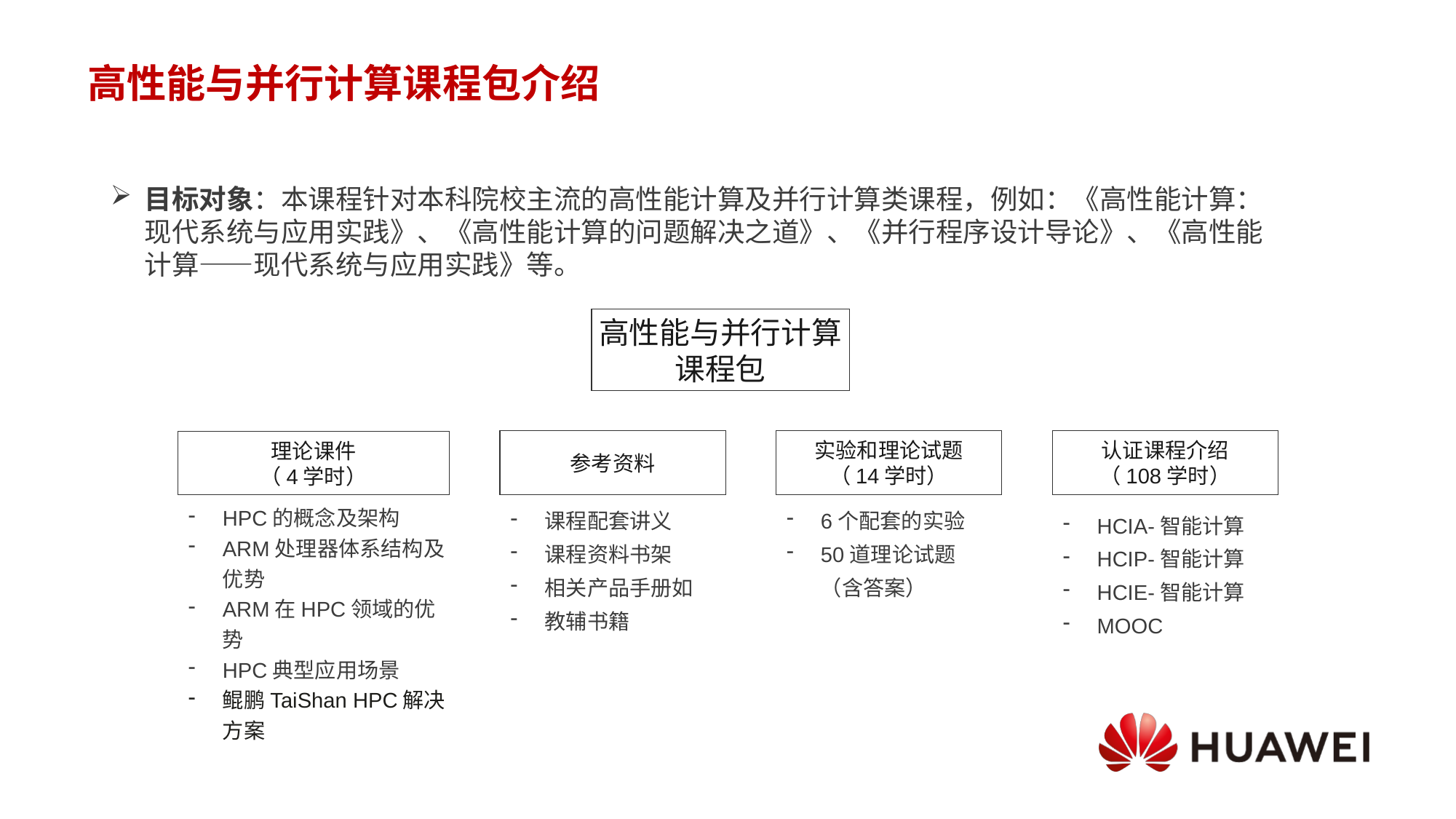

# 高性能与并行计算课程包介绍
目标对象：本课程针对本科院校主流的高性能计算及并行计算类课程，例如：《高性能计算：现代系统与应用实践》、《高性能计算的问题解决之道》、《并行程序设计导论》、《高性能计算——现代系统与应用实践》等。
高性能与并行计算
课程包
参考资料
实验和理论试题
（14学时）
认证课程介绍
（108学时）
理论课件
（4学时）
6个配套的实验
50道理论试题（含答案）
HPC的概念及架构
ARM处理器体系结构及优势
ARM在HPC领域的优势
HPC典型应用场景
鲲鹏TaiShan HPC解决方案
课程配套讲义
课程资料书架
相关产品手册如
教辅书籍
HCIA-智能计算
HCIP-智能计算
HCIE-智能计算
MOOC